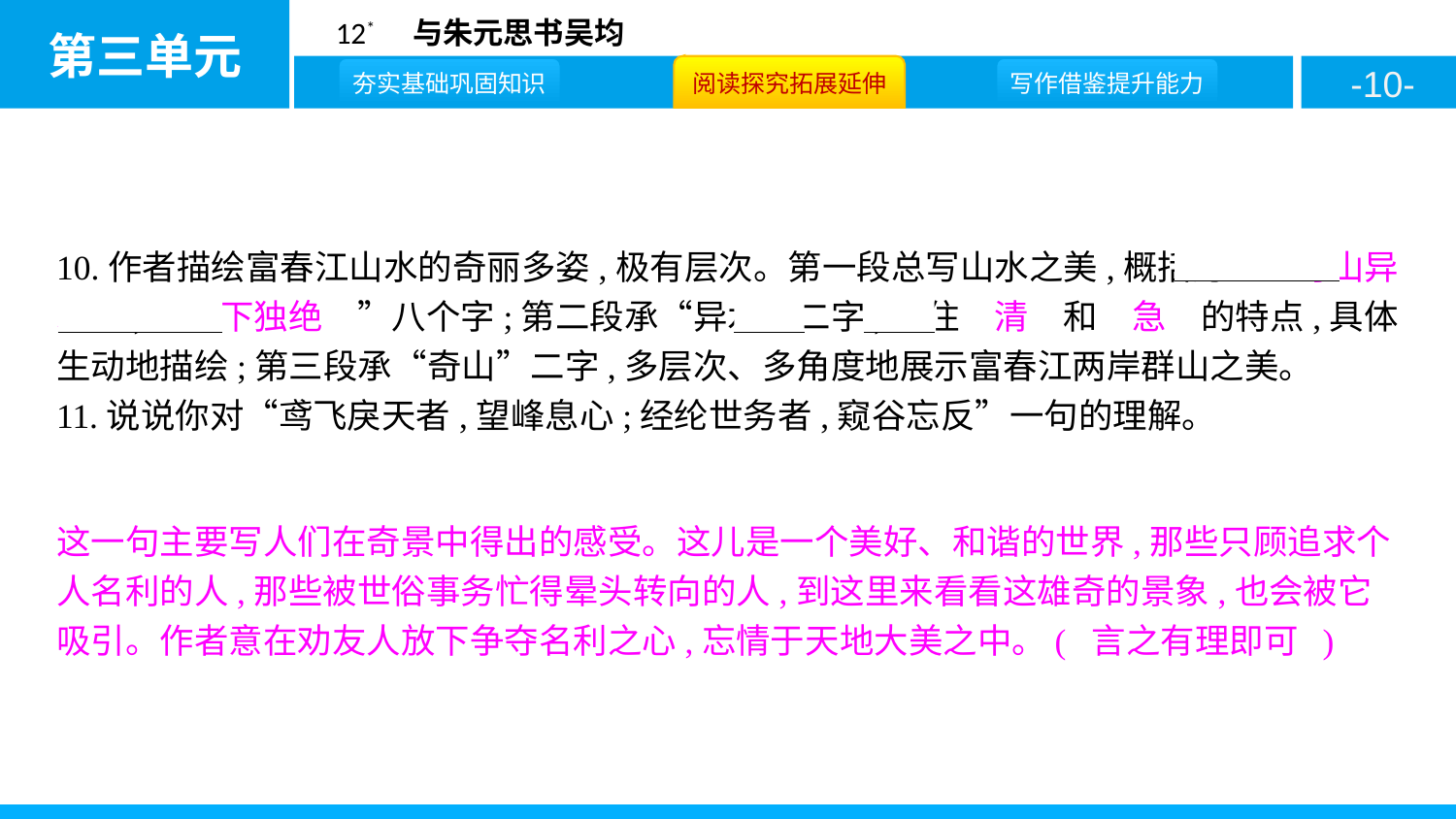

10.作者描绘富春江山水的奇丽多姿,极有层次。第一段总写山水之美,概括为“　奇山异水　,　天下独绝　”八个字;第二段承“异水”二字,抓住　清　和　急　的特点,具体生动地描绘;第三段承“奇山”二字,多层次、多角度地展示富春江两岸群山之美。
11.说说你对“鸢飞戾天者,望峰息心;经纶世务者,窥谷忘反”一句的理解。

这一句主要写人们在奇景中得出的感受。这儿是一个美好、和谐的世界,那些只顾追求个人名利的人,那些被世俗事务忙得晕头转向的人,到这里来看看这雄奇的景象,也会被它吸引。作者意在劝友人放下争夺名利之心,忘情于天地大美之中。(  言之有理即可  )